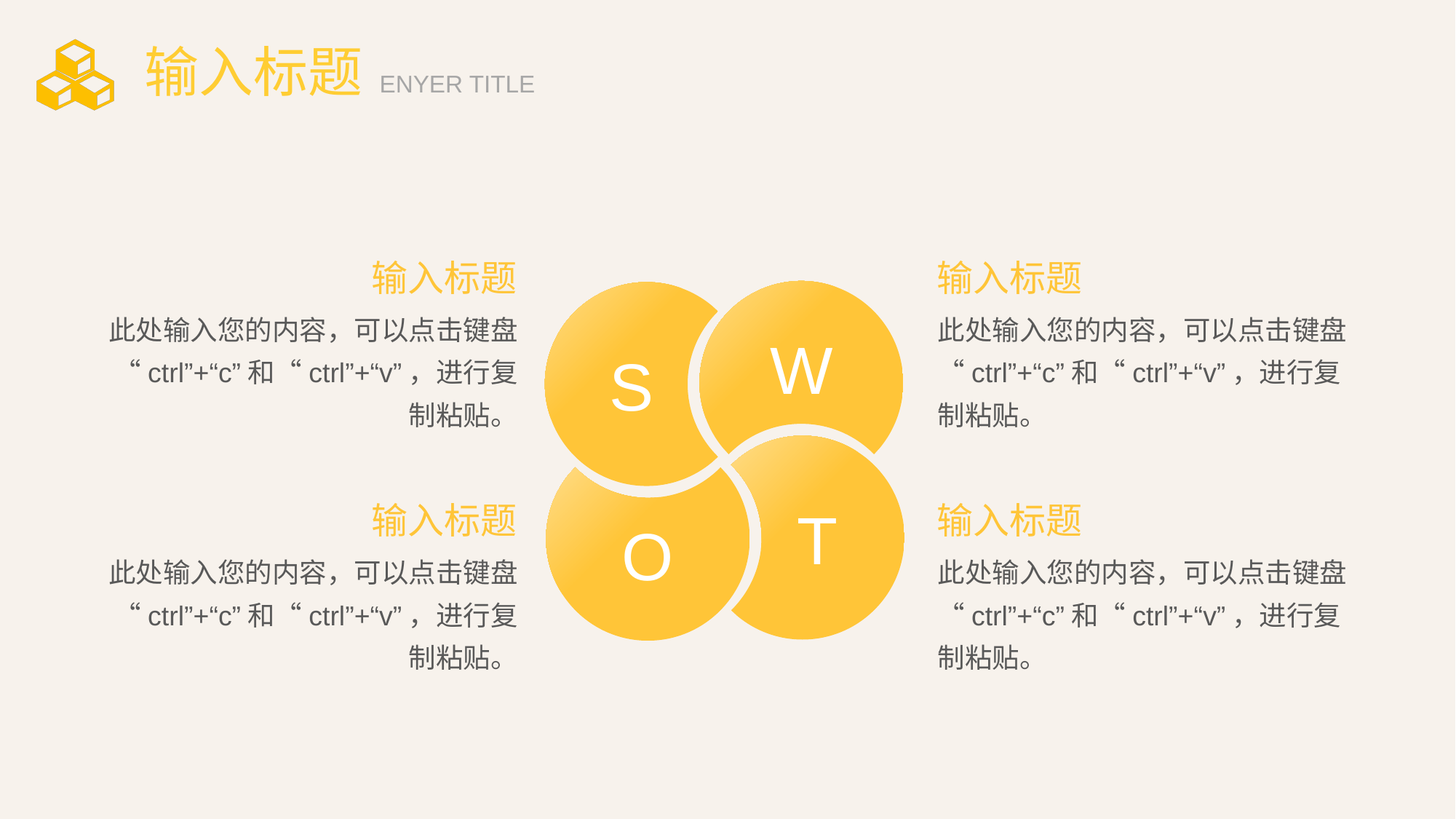

# 输入标题
ENYER TITLE
输入标题
输入标题
W
S
此处输入您的内容，可以点击键盘“ctrl”+“c”和“ctrl”+“v”，进行复制粘贴。
此处输入您的内容，可以点击键盘“ctrl”+“c”和“ctrl”+“v”，进行复制粘贴。
T
O
输入标题
输入标题
此处输入您的内容，可以点击键盘“ctrl”+“c”和“ctrl”+“v”，进行复制粘贴。
此处输入您的内容，可以点击键盘“ctrl”+“c”和“ctrl”+“v”，进行复制粘贴。